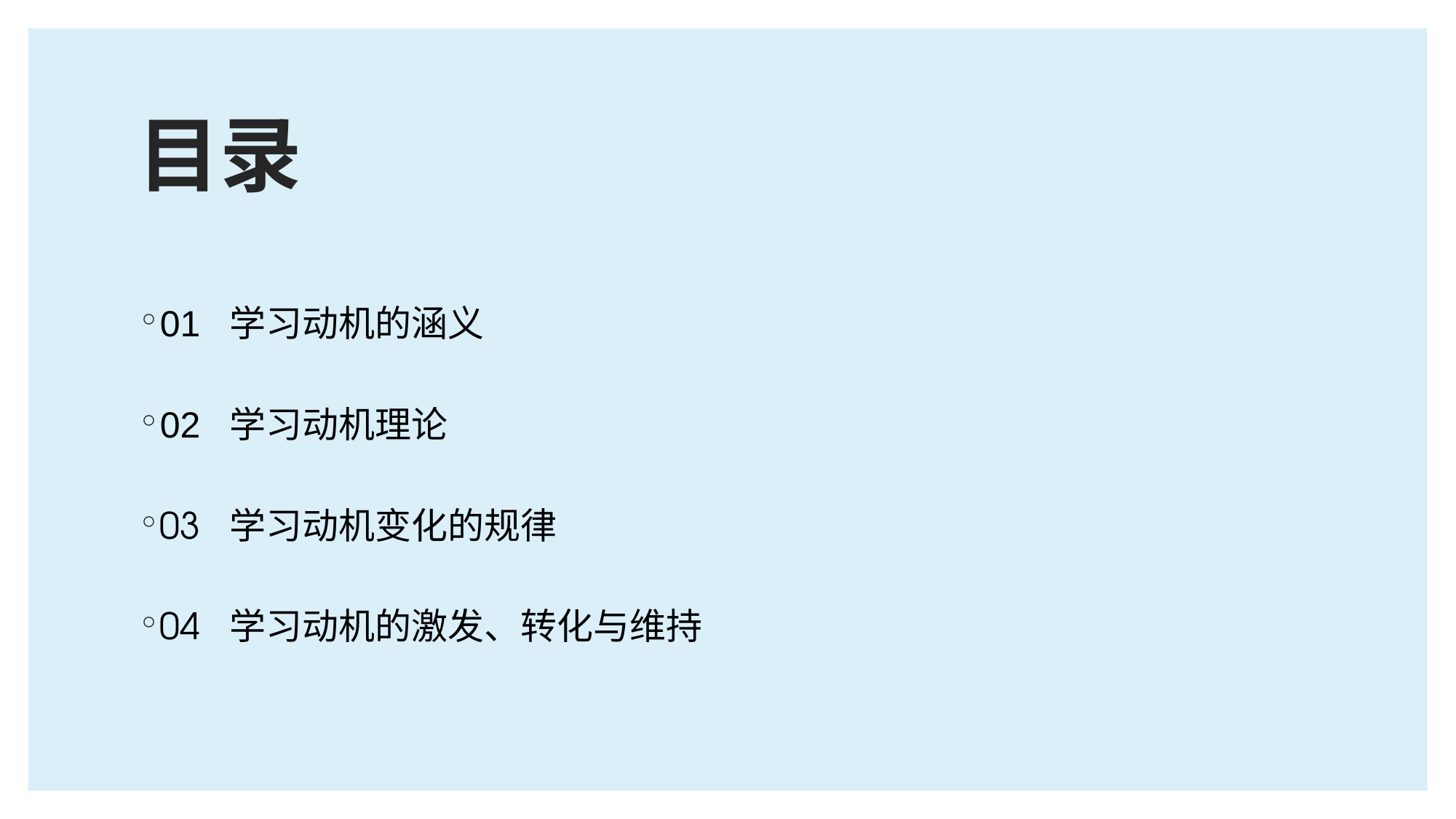

# 目录
01  学习动机的涵义
02  学习动机理论
03  学习动机变化的规律
04  学习动机的激发、转化与维持